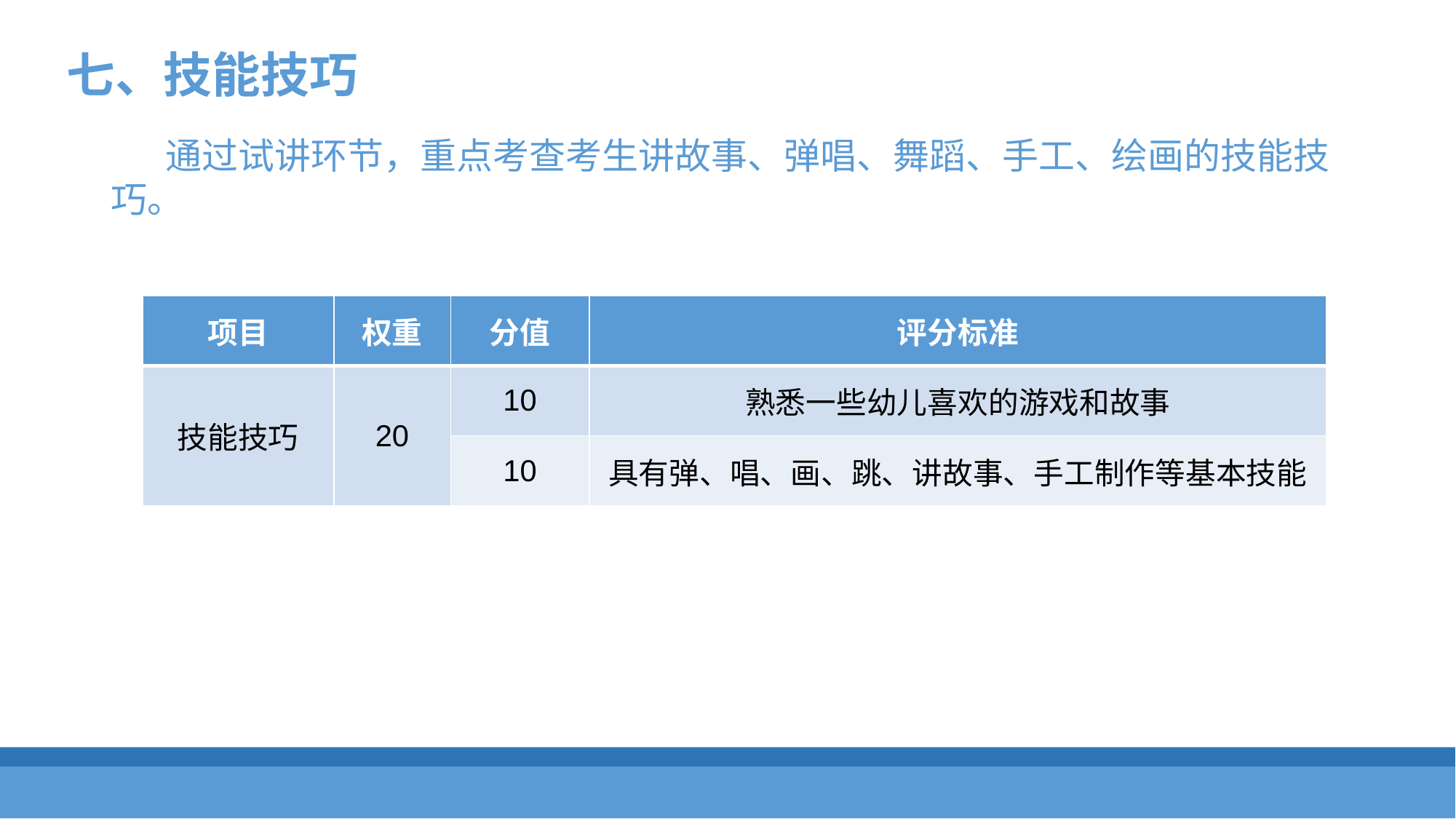

七、技能技巧
通过试讲环节，重点考查考生讲故事、弹唱、舞蹈、手工、绘画的技能技巧。
| 项目 | 权重 | 分值 | 评分标准 |
| --- | --- | --- | --- |
| 技能技巧 | 20 | 10 | 熟悉一些幼儿喜欢的游戏和故事 |
|  |  | 10 | 具有弹、唱、画、跳、讲故事、手工制作等基本技能 |